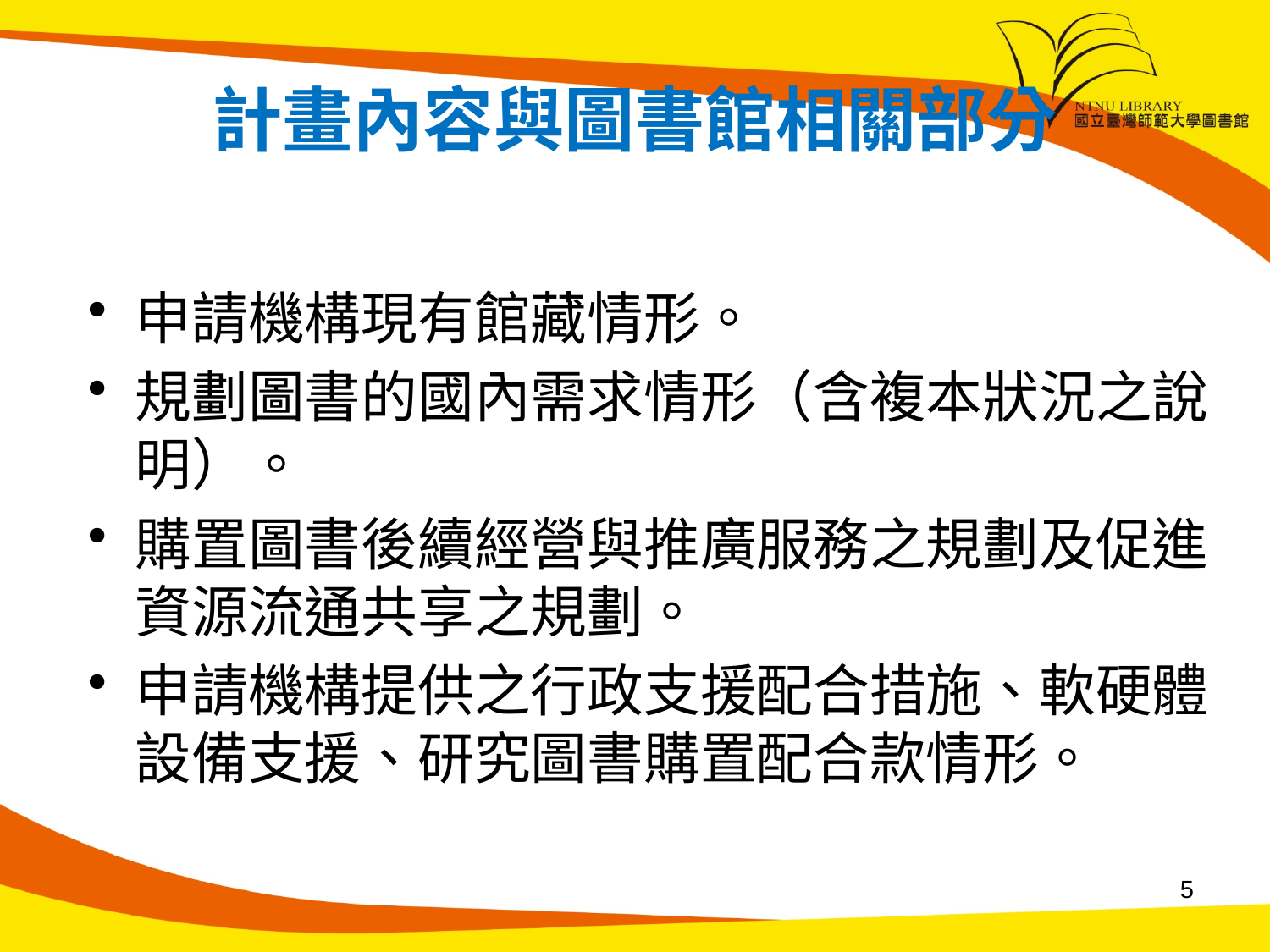

# 計畫內容與圖書館相關部分
申請機構現有館藏情形。
規劃圖書的國內需求情形（含複本狀況之說明）。
購置圖書後續經營與推廣服務之規劃及促進資源流通共享之規劃。
申請機構提供之行政支援配合措施、軟硬體設備支援、研究圖書購置配合款情形。
5